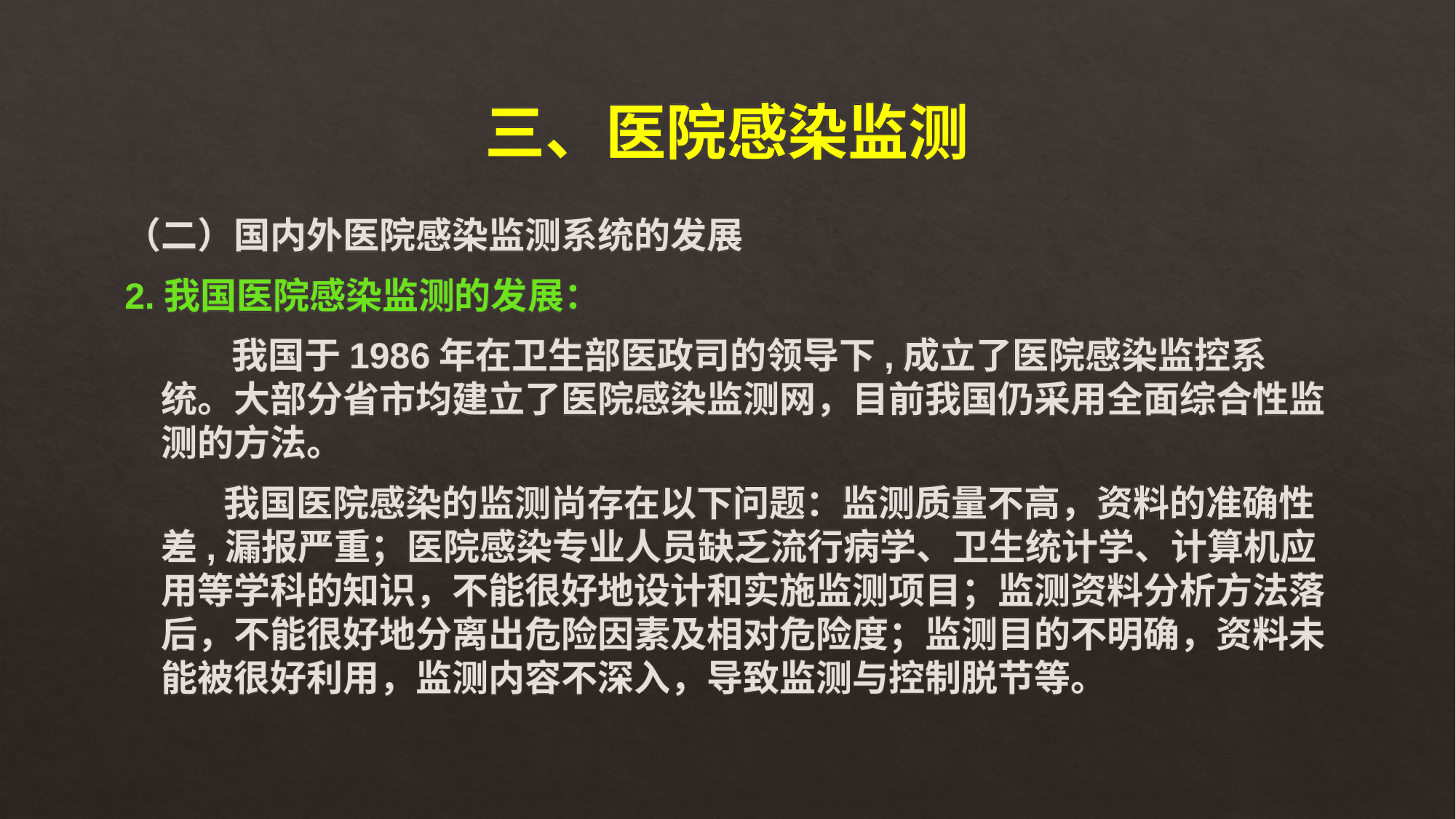

# 三、医院感染监测
（二）国内外医院感染监测系统的发展
2.我国医院感染监测的发展：
            我国于1986年在卫生部医政司的领导下,成立了医院感染监控系统。大部分省市均建立了医院感染监测网，目前我国仍采用全面综合性监测的方法。
           我国医院感染的监测尚存在以下问题：监测质量不高，资料的准确性差,漏报严重；医院感染专业人员缺乏流行病学、卫生统计学、计算机应用等学科的知识，不能很好地设计和实施监测项目；监测资料分析方法落后，不能很好地分离出危险因素及相对危险度；监测目的不明确，资料未能被很好利用，监测内容不深入，导致监测与控制脱节等。